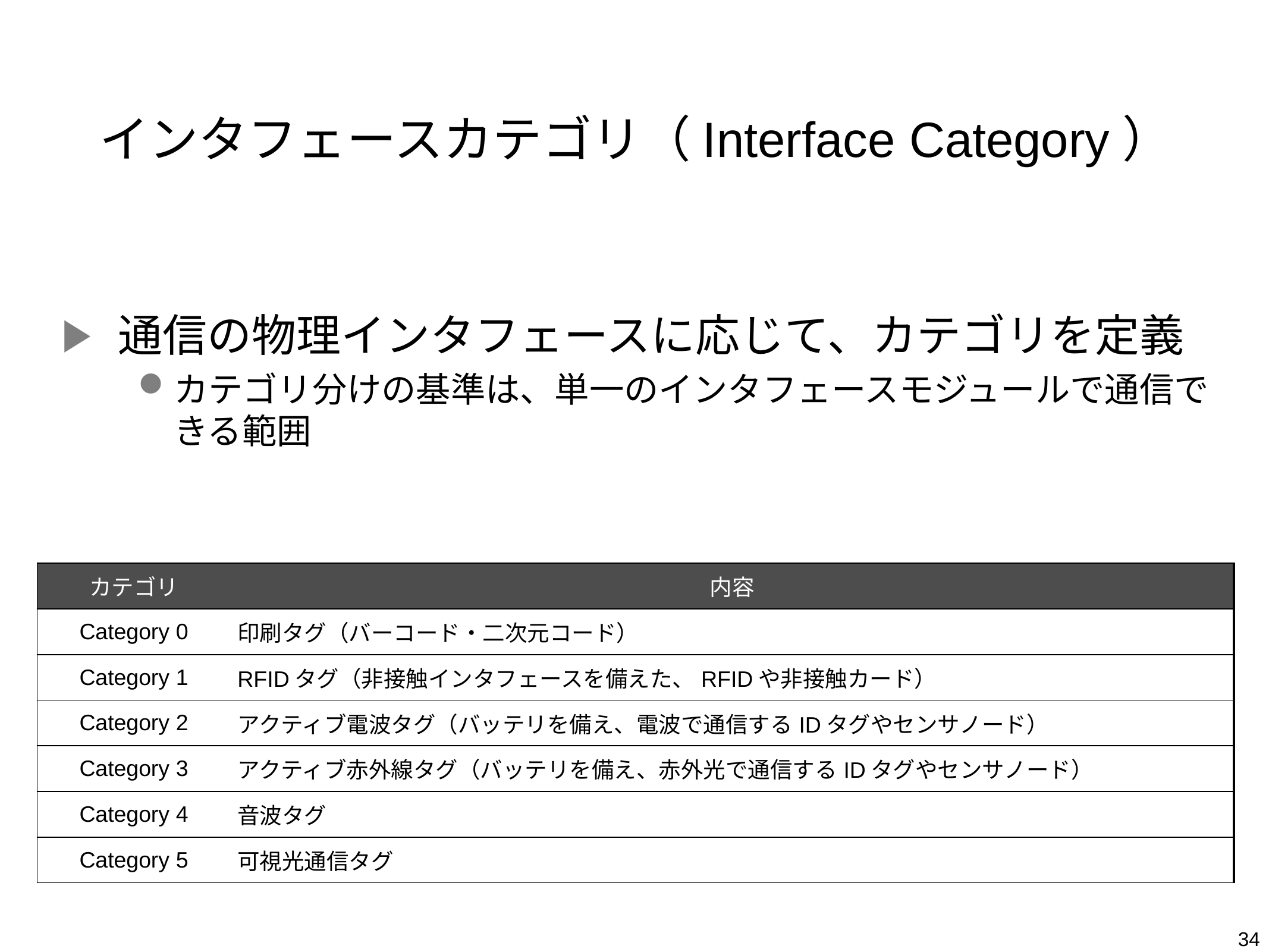

# インタフェースカテゴリ（Interface Category）
通信の物理インタフェースに応じて、カテゴリを定義
カテゴリ分けの基準は、単一のインタフェースモジュールで通信できる範囲
| カテゴリ | 内容 |
| --- | --- |
| Category 0 | 印刷タグ（バーコード・二次元コード） |
| Category 1 | RFIDタグ（非接触インタフェースを備えた、RFIDや非接触カード） |
| Category 2 | アクティブ電波タグ（バッテリを備え、電波で通信するIDタグやセンサノード） |
| Category 3 | アクティブ赤外線タグ（バッテリを備え、赤外光で通信するIDタグやセンサノード） |
| Category 4 | 音波タグ |
| Category 5 | 可視光通信タグ |
34